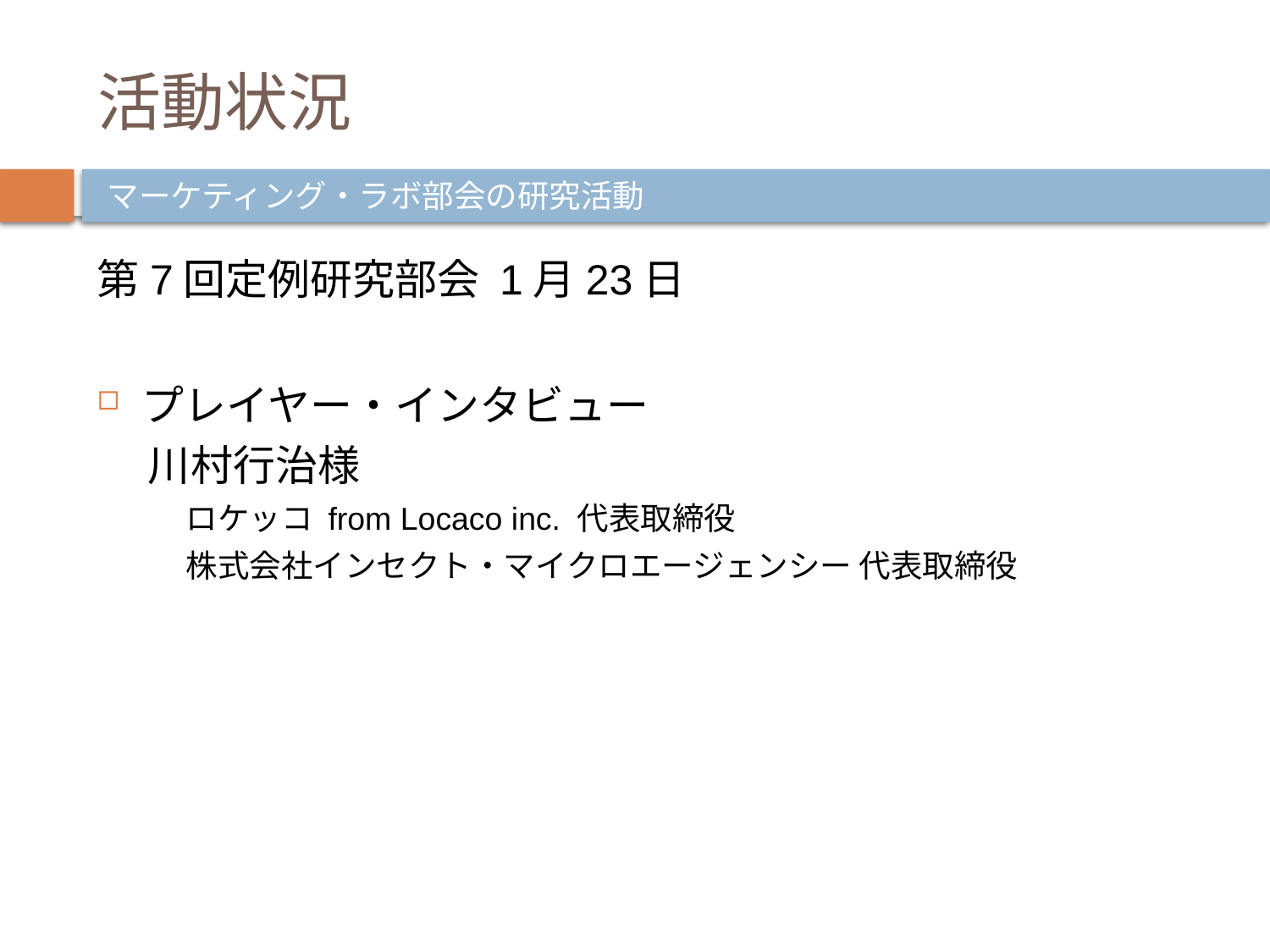

# 活動状況
マーケティング・ラボ部会の研究活動
第7回定例研究部会 1月23日

プレイヤー・インタビュー
川村行治様
ロケッコ from Locaco inc. 代表取締役
株式会社インセクト・マイクロエージェンシー 代表取締役